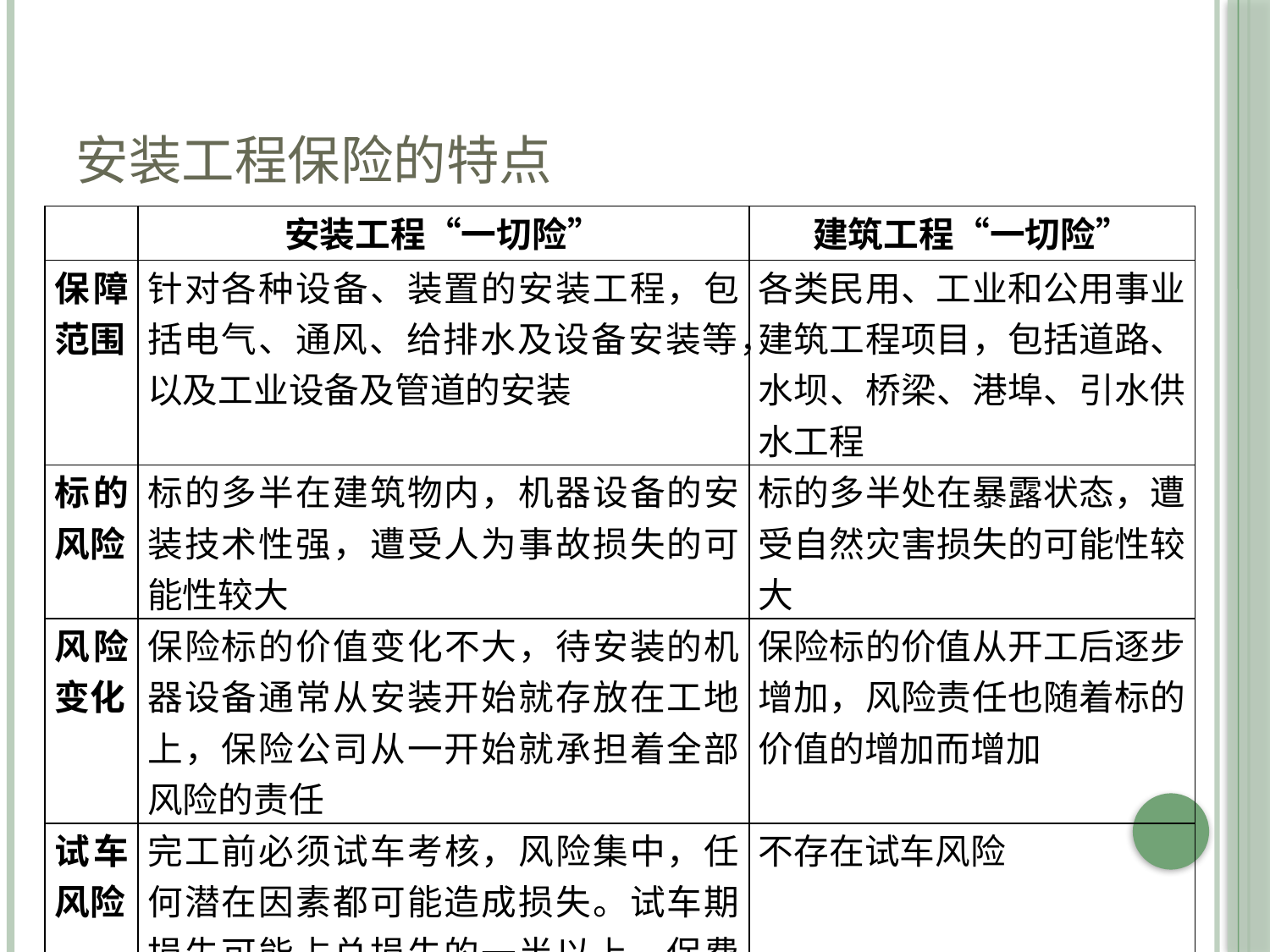

# 安装工程保险的特点
|  | 安装工程“一切险” | 建筑工程“一切险” |
| --- | --- | --- |
| 保障范围 | 针对各种设备、装置的安装工程，包括电气、通风、给排水及设备安装等，以及工业设备及管道的安装 | 各类民用、工业和公用事业建筑工程项目，包括道路、水坝、桥梁、港埠、引水供水工程 |
| 标的风险 | 标的多半在建筑物内，机器设备的安装技术性强，遭受人为事故损失的可能性较大 | 标的多半处在暴露状态，遭受自然灾害损失的可能性较大 |
| 风险变化 | 保险标的价值变化不大，待安装的机器设备通常从安装开始就存放在工地上，保险公司从一开始就承担着全部风险的责任 | 保险标的价值从开工后逐步增加，风险责任也随着标的价值的增加而增加 |
| 试车风险 | 完工前必须试车考核，风险集中，任何潜在因素都可能造成损失。试车期损失可能占总损失的一半以上，保费占总保费的1／3左右 | 不存在试车风险 |